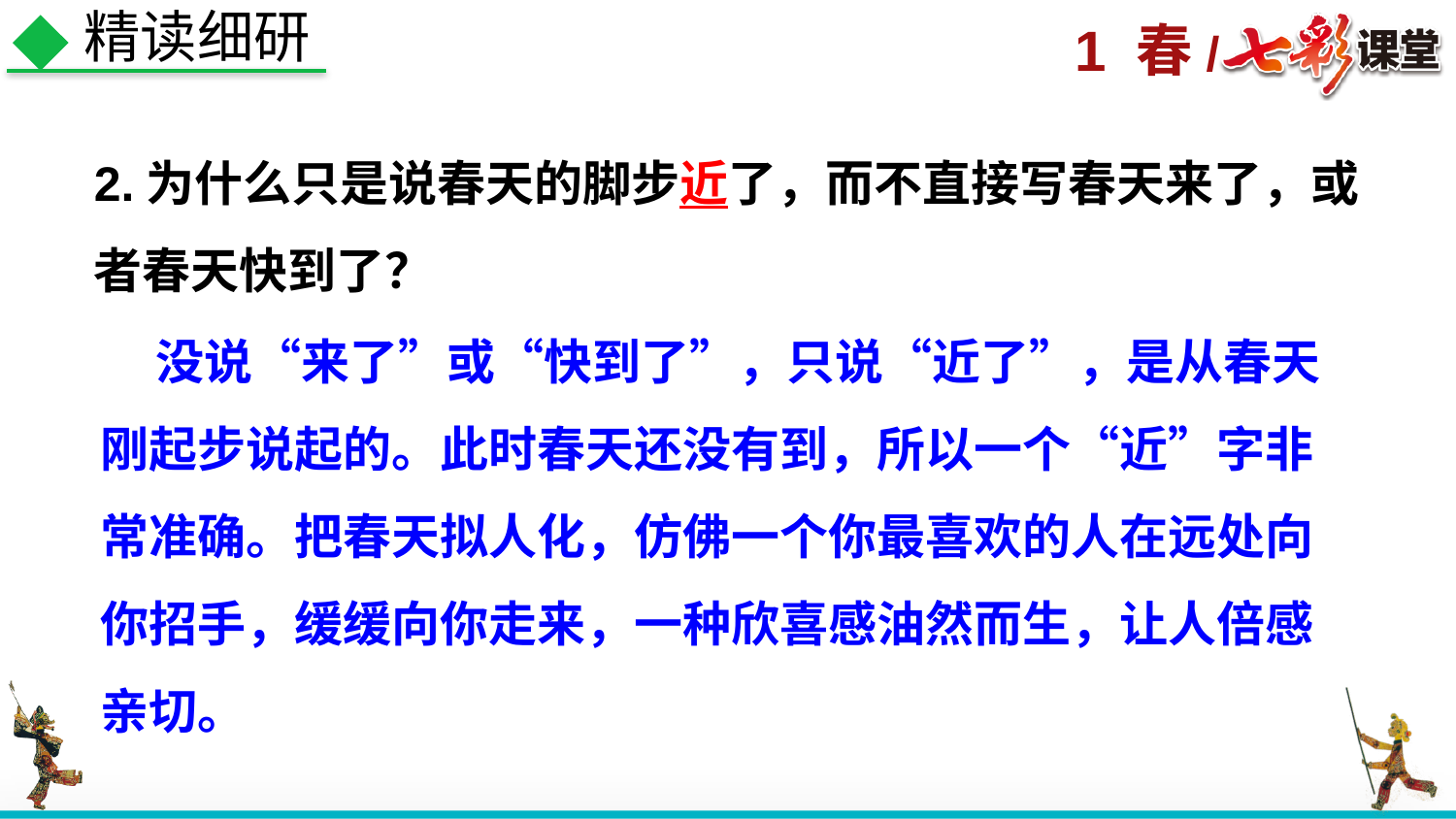

精读细研

2.为什么只是说春天的脚步近了，而不直接写春天来了，或者春天快到了？
    没说“来了”或“快到了”，只说“近了”，是从春天刚起步说起的。此时春天还没有到，所以一个“近”字非常准确。把春天拟人化，仿佛一个你最喜欢的人在远处向你招手，缓缓向你走来，一种欣喜感油然而生，让人倍感亲切。